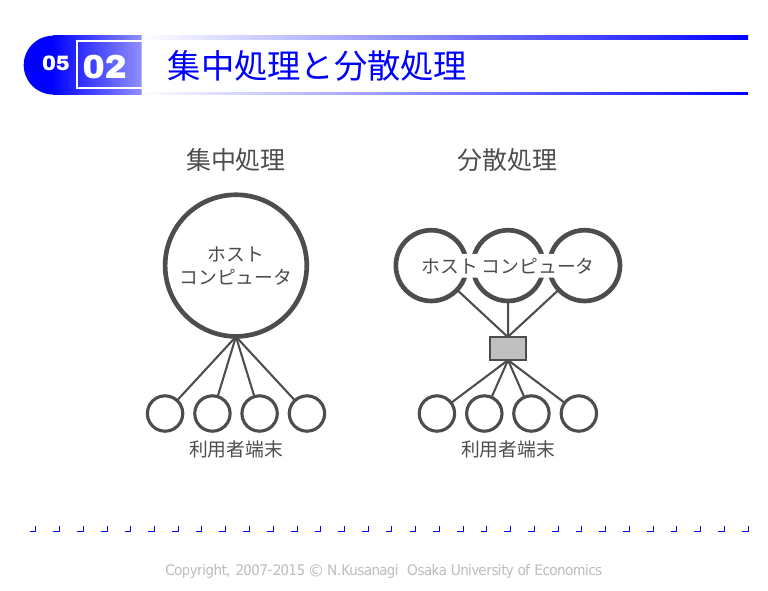

# 02   集中処理と分散処理
集中処理
ホスト
コンピュータ

利用者端末
分散処理

ホスト コンピュータ

利用者端末